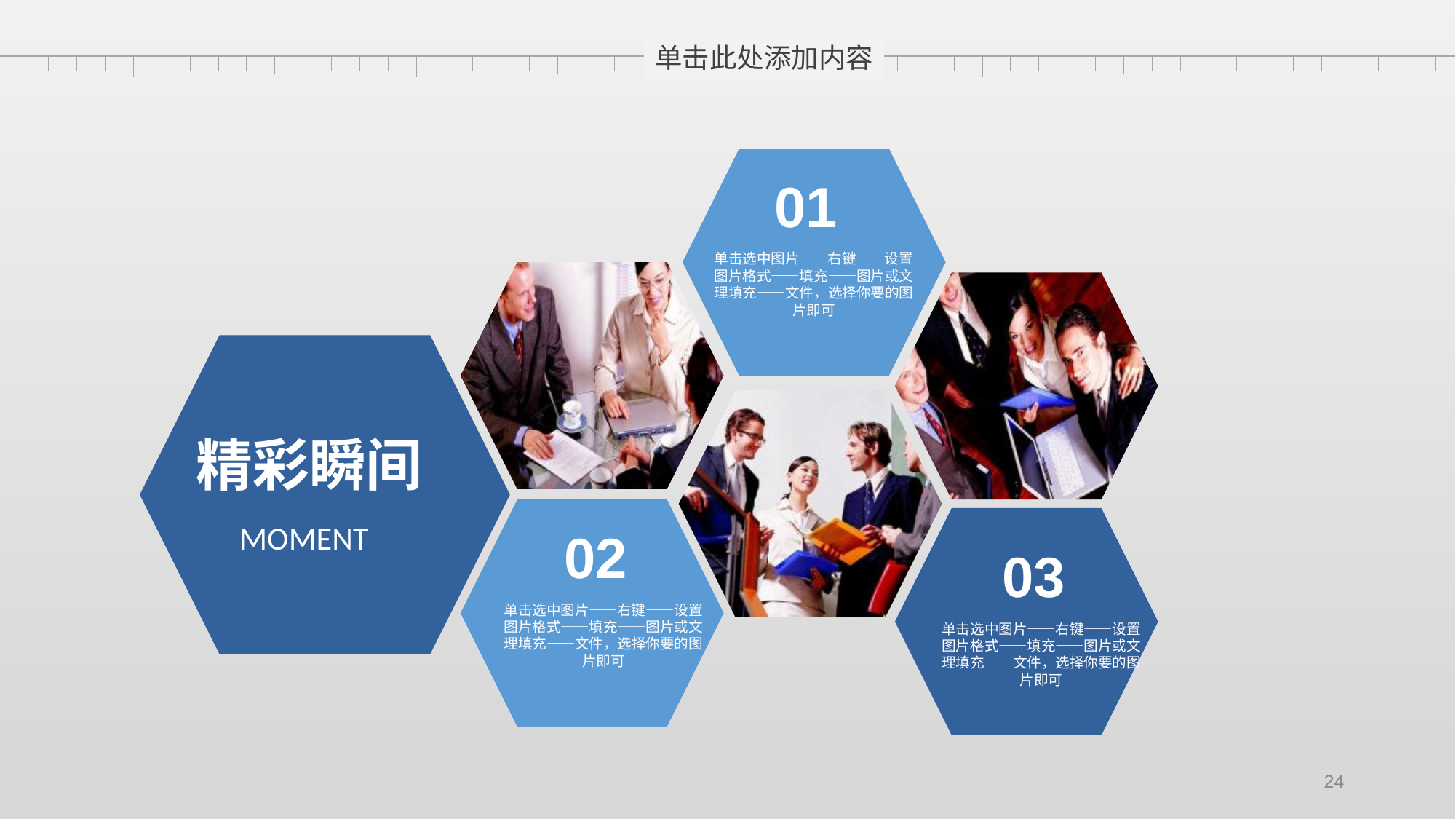

单击此处添加内容

01
单击选中图片——右键——设置图片格式——填充——图片或文理填充——文件，选择你要的图片即可

精彩瞬间
MOMENT

02
单击选中图片——右键——设置图片格式——填充——图片或文理填充——文件，选择你要的图片即可
03
单击选中图片——右键——设置图片格式——填充——图片或文理填充——文件，选择你要的图片即可
24